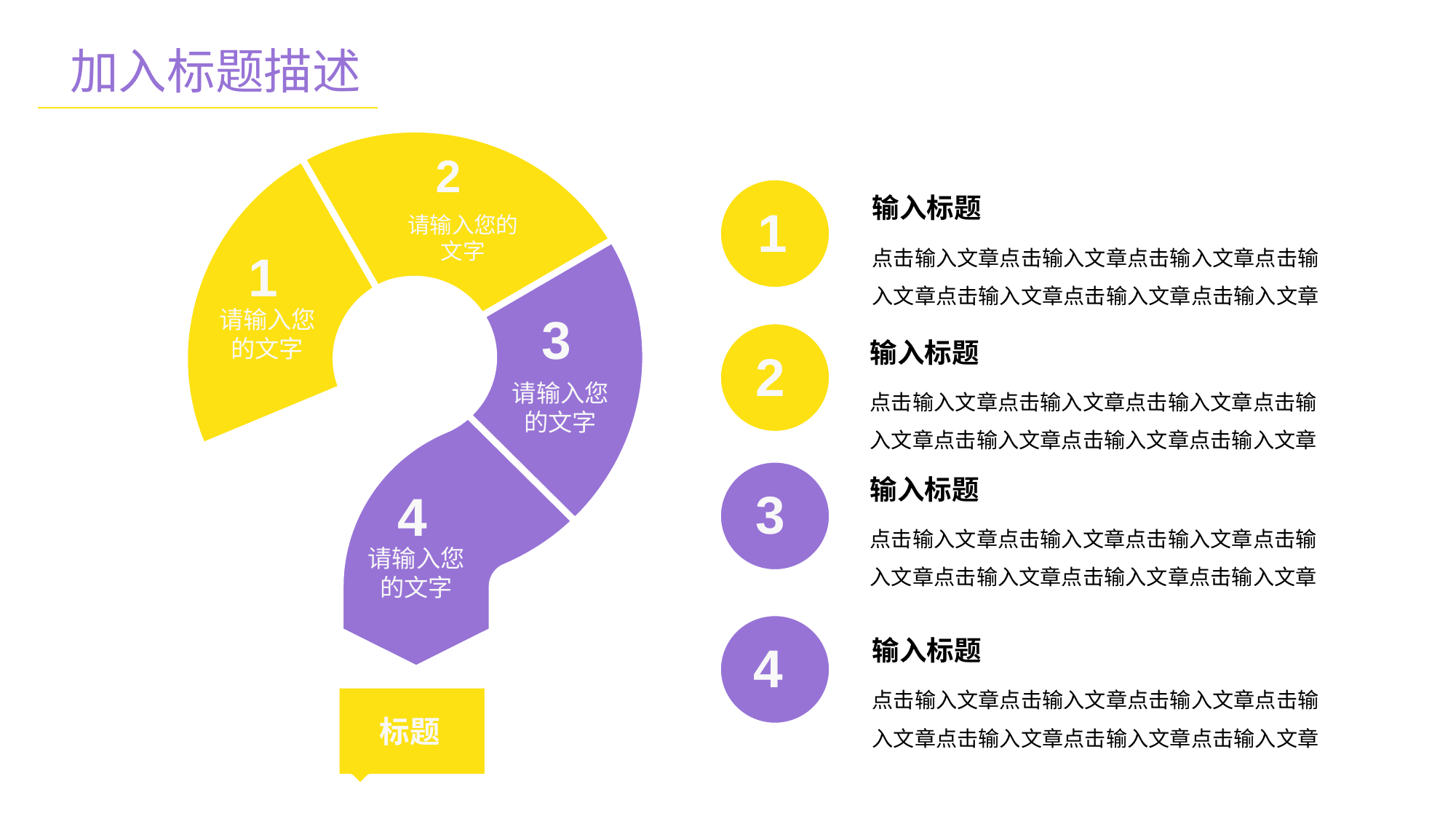

加入标题描述

2
请输入您的文字

1
输入标题
点击输入文章点击输入文章点击输入文章点击输入文章点击输入文章点击输入文章点击输入文章
1
请输入您的文字

3
请输入您的文字

2
输入标题
点击输入文章点击输入文章点击输入文章点击输入文章点击输入文章点击输入文章点击输入文章

3
输入标题
4
请输入您的文字
点击输入文章点击输入文章点击输入文章点击输入文章点击输入文章点击输入文章点击输入文章

4
输入标题
点击输入文章点击输入文章点击输入文章点击输入文章点击输入文章点击输入文章点击输入文章

标题